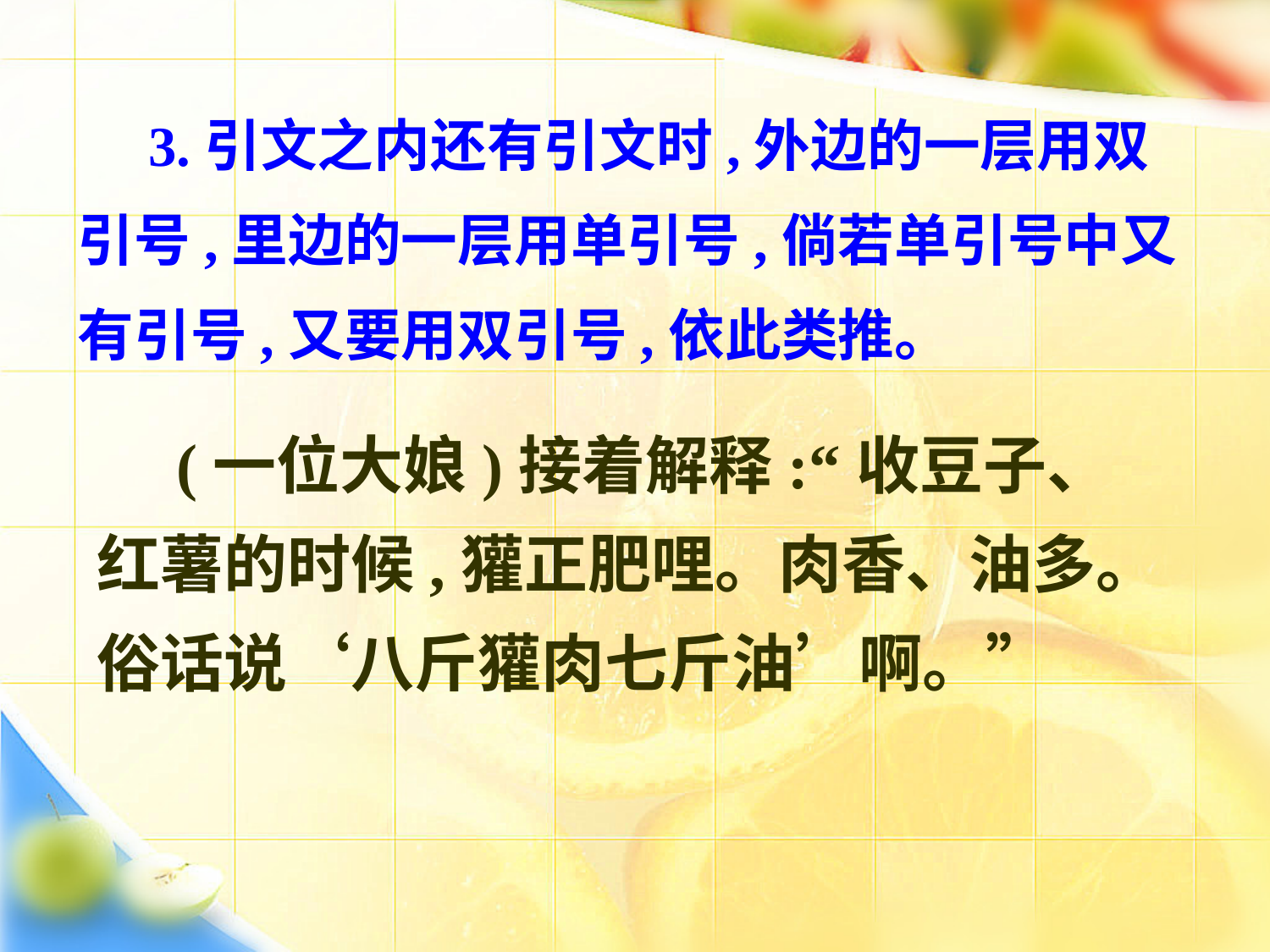

3.引文之内还有引文时,外边的一层用双引号,里边的一层用单引号,倘若单引号中又有引号,又要用双引号,依此类推。
       (一位大娘)接着解释:“收豆子、红薯的时候,獾正肥哩。肉香、油多。俗话说‘八斤獾肉七斤油’啊。”